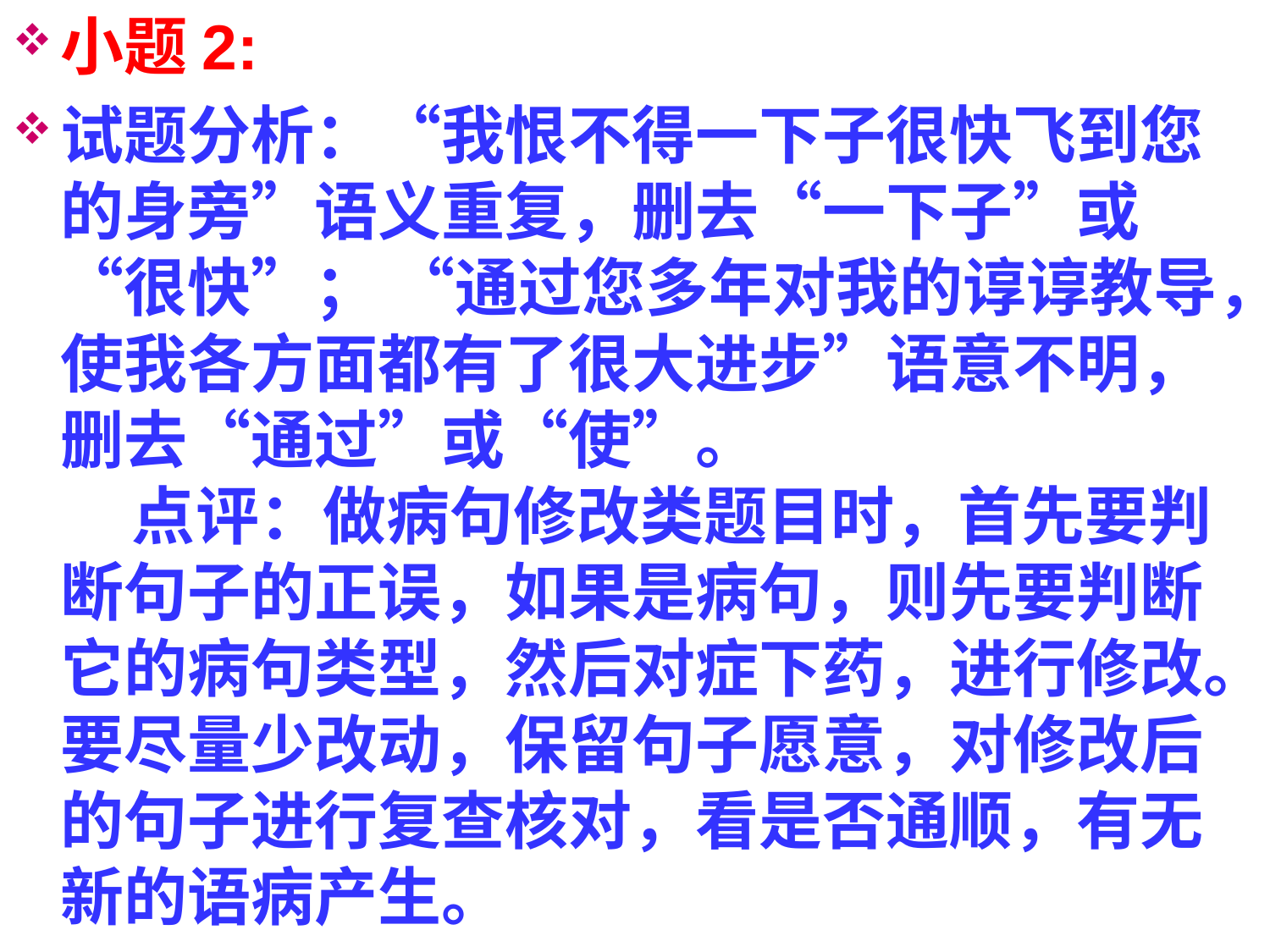

小题2:
试题分析：“我恨不得一下子很快飞到您的身旁”语义重复，删去“一下子”或“很快”； “通过您多年对我的谆谆教导，使我各方面都有了很大进步”语意不明，删去“通过”或“使”。
     点评：做病句修改类题目时，首先要判断句子的正误，如果是病句，则先要判断它的病句类型，然后对症下药，进行修改。要尽量少改动，保留句子愿意，对修改后的句子进行复查核对，看是否通顺，有无新的语病产生。
#